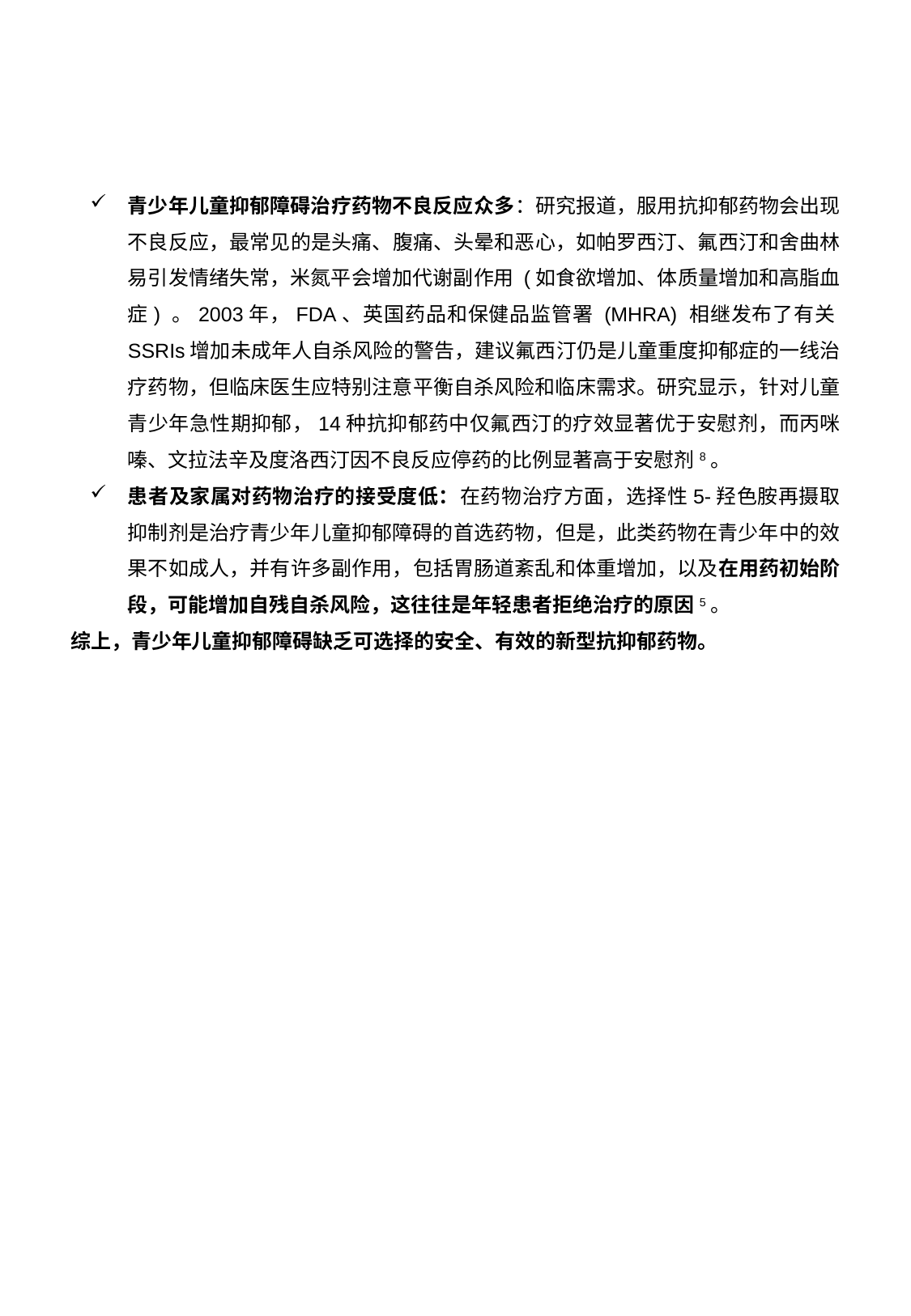

青少年儿童抑郁障碍治疗药物不良反应众多：研究报道，服用抗抑郁药物会出现不良反应，最常见的是头痛、腹痛、头晕和恶心，如帕罗西汀、氟西汀和舍曲林易引发情绪失常，米氮平会增加代谢副作用 (如食欲增加、体质量增加和高脂血症) 。2003年，FDA、英国药品和保健品监管署 (MHRA) 相继发布了有关SSRIs增加未成年人自杀风险的警告，建议氟西汀仍是儿童重度抑郁症的一线治疗药物，但临床医生应特别注意平衡自杀风险和临床需求。研究显示，针对儿童青少年急性期抑郁，14种抗抑郁药中仅氟西汀的疗效显著优于安慰剂，而丙咪嗪、文拉法辛及度洛西汀因不良反应停药的比例显著高于安慰剂8。
患者及家属对药物治疗的接受度低：在药物治疗方面，选择性5-羟色胺再摄取抑制剂是治疗青少年儿童抑郁障碍的首选药物，但是，此类药物在青少年中的效果不如成人，并有许多副作用，包括胃肠道紊乱和体重增加，以及在用药初始阶段，可能增加自残自杀风险，这往往是年轻患者拒绝治疗的原因5。
综上，青少年儿童抑郁障碍缺乏可选择的安全、有效的新型抗抑郁药物。